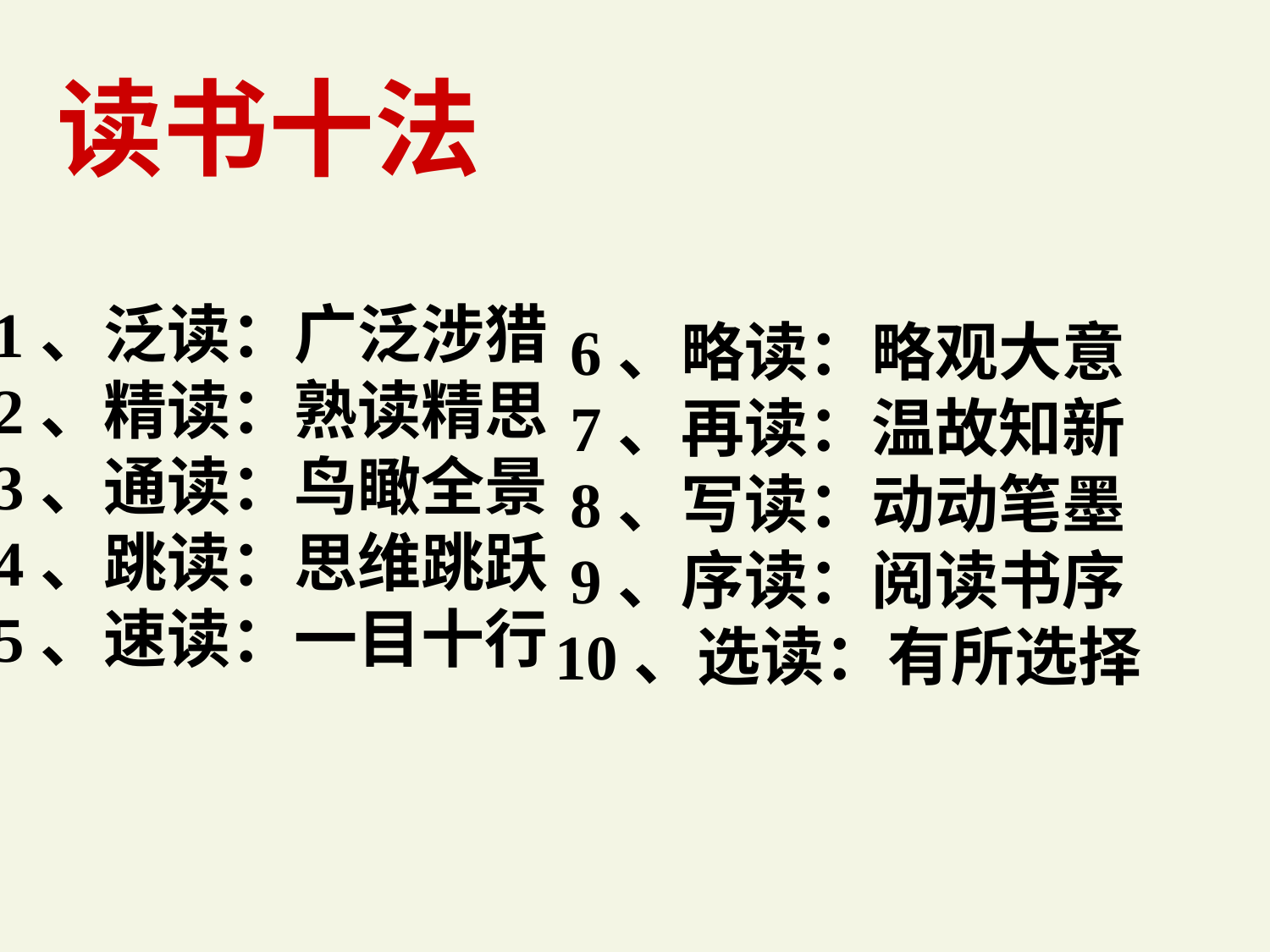

读书十法
1、泛读：广泛涉猎
2、精读：熟读精思
3、通读：鸟瞰全景
4、跳读：思维跳跃
5、速读：一目十行

 6、略读：略观大意
 7、再读：温故知新
 8、写读：动动笔墨
 9、序读：阅读书序
10、选读：有所选择